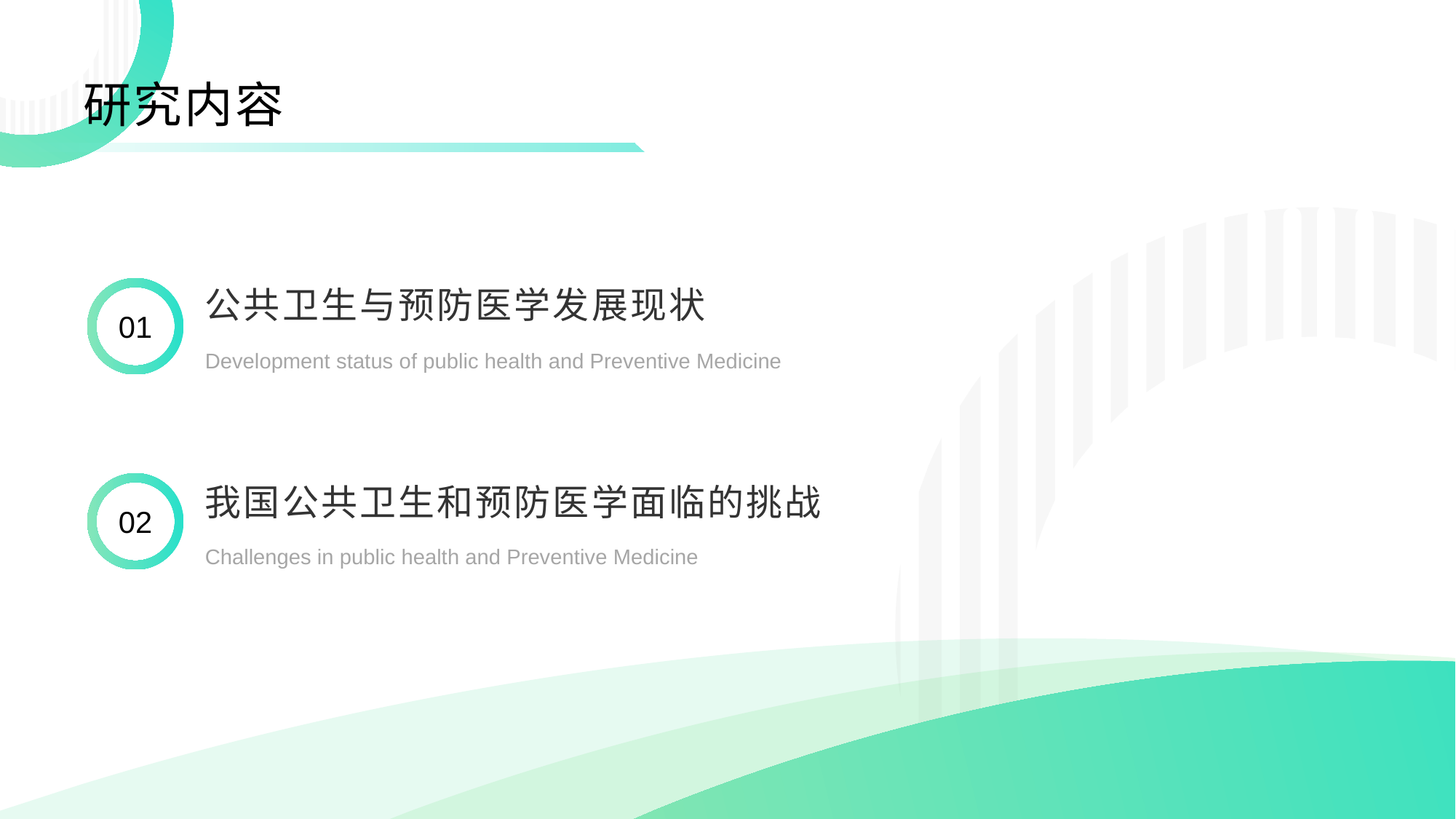

研究内容

01
公共卫生与预防医学发展现状
Development status of public health and Preventive Medicine

02
我国公共卫生和预防医学面临的挑战
Challenges in public health and Preventive Medicine